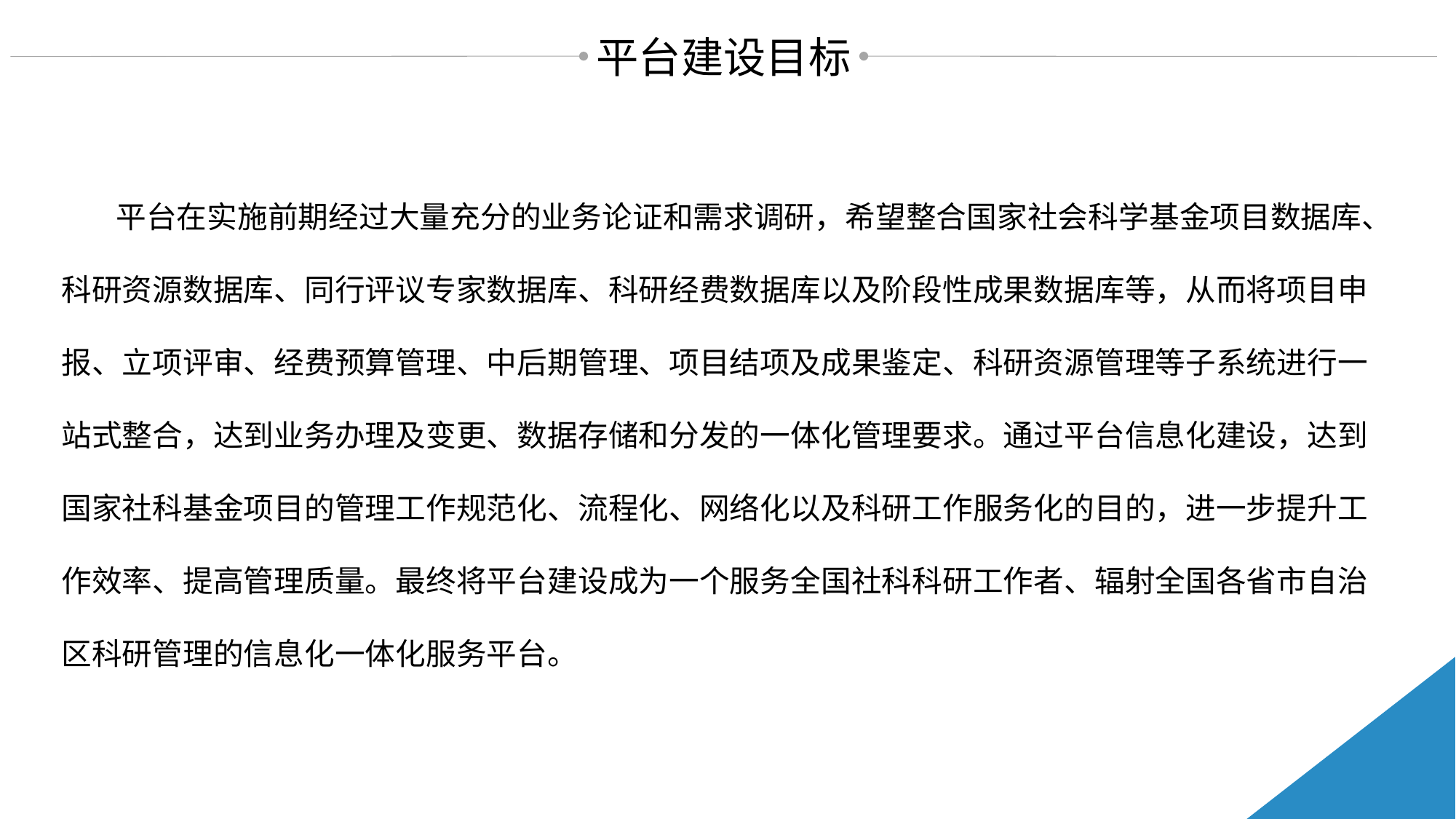

平台建设目标
平台在实施前期经过大量充分的业务论证和需求调研，希望整合国家社会科学基金项目数据库、科研资源数据库、同行评议专家数据库、科研经费数据库以及阶段性成果数据库等，从而将项目申报、立项评审、经费预算管理、中后期管理、项目结项及成果鉴定、科研资源管理等子系统进行一站式整合，达到业务办理及变更、数据存储和分发的一体化管理要求。通过平台信息化建设，达到国家社科基金项目的管理工作规范化、流程化、网络化以及科研工作服务化的目的，进一步提升工作效率、提高管理质量。最终将平台建设成为一个服务全国社科科研工作者、辐射全国各省市自治区科研管理的信息化一体化服务平台。